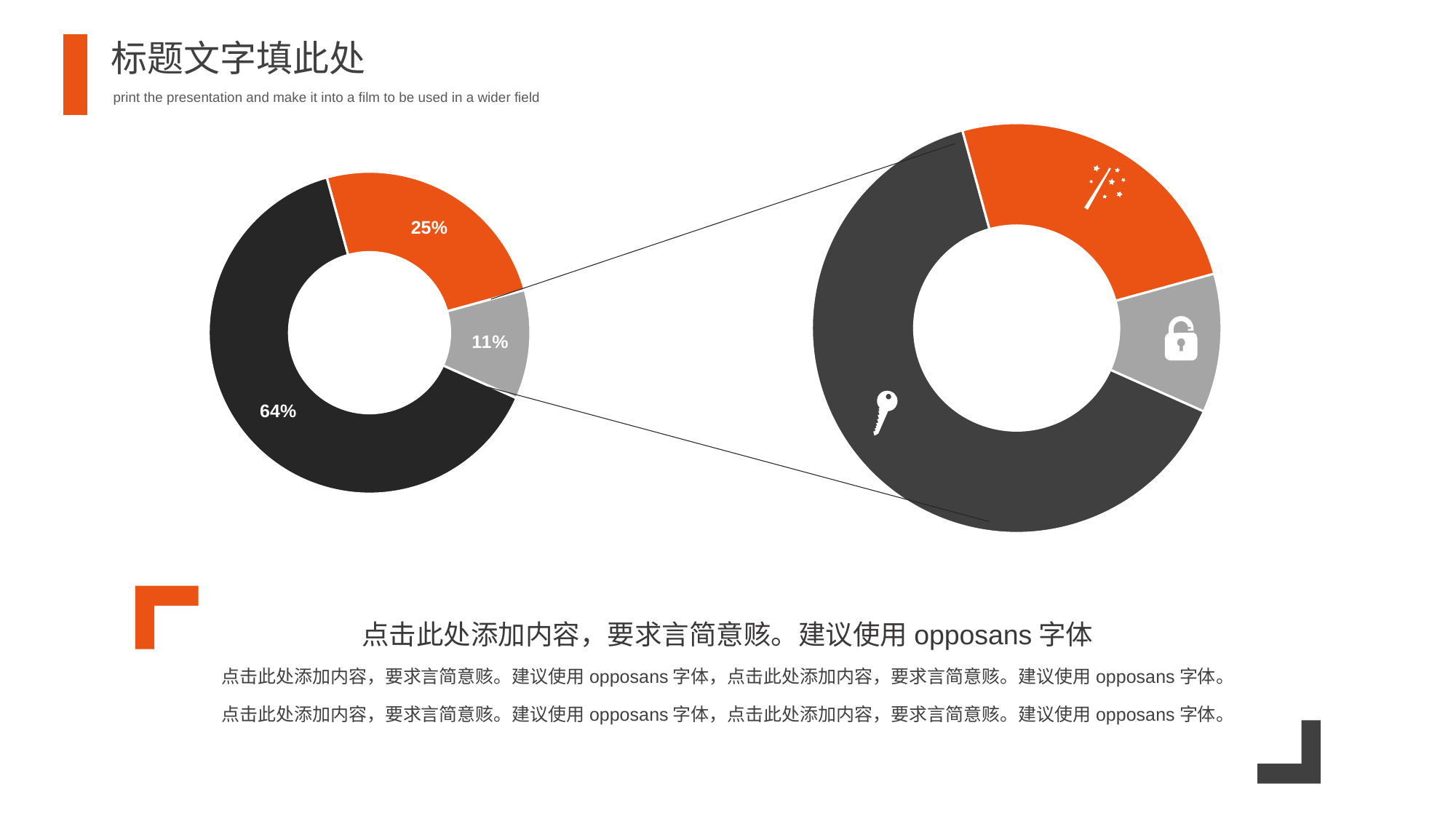

标题文字填此处

print the presentation and make it into a film to be used in a wider field

### Chart

| Category | 销售额 |
|---|---|
| 第一季度 | 8.2 |
| 第二季度 | 3.2 |
| 第三季度 | 1.4 |

### Chart

| Category | 销售额 |
|---|---|
| 第一季度 | 8.2 |
| 第二季度 | 3.2 |
| 第三季度 | 1.4 |

点击此处添加内容，要求言简意赅。建议使用opposans字体
点击此处添加内容，要求言简意赅。建议使用opposans字体，点击此处添加内容，要求言简意赅。建议使用opposans字体。
点击此处添加内容，要求言简意赅。建议使用opposans字体，点击此处添加内容，要求言简意赅。建议使用opposans字体。